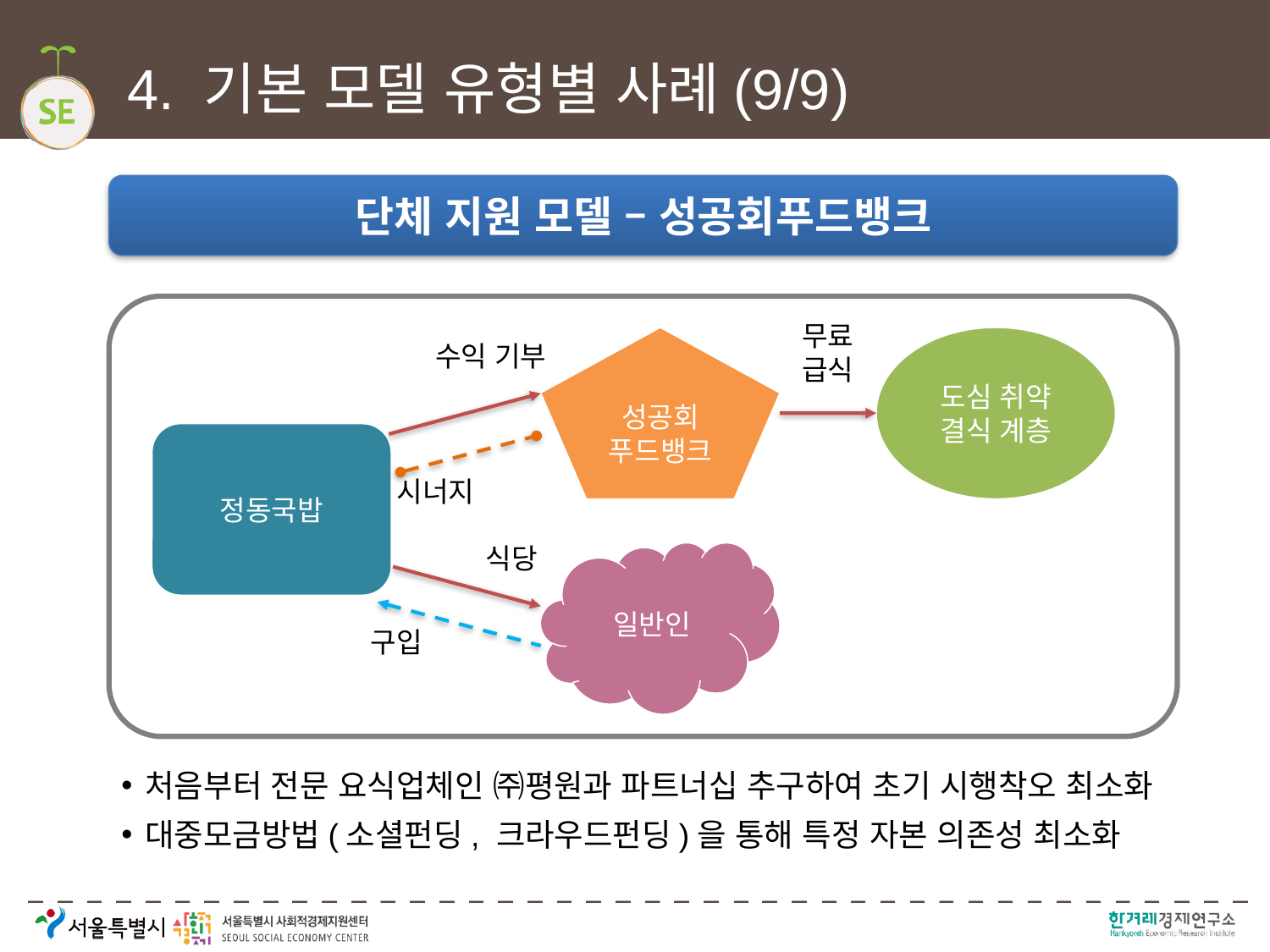

# 4. 기본 모델 유형별 사례(9/9)
단체 지원 모델 – 성공회푸드뱅크

무료
급식
성공회 푸드뱅크
도심 취약 결식 계층
수익 기부
정동국밥
시너지
식당
일반인
구입
처음부터 전문 요식업체인 ㈜평원과 파트너십 추구하여 초기 시행착오 최소화
대중모금방법(소셜펀딩, 크라우드펀딩)을 통해 특정 자본 의존성 최소화